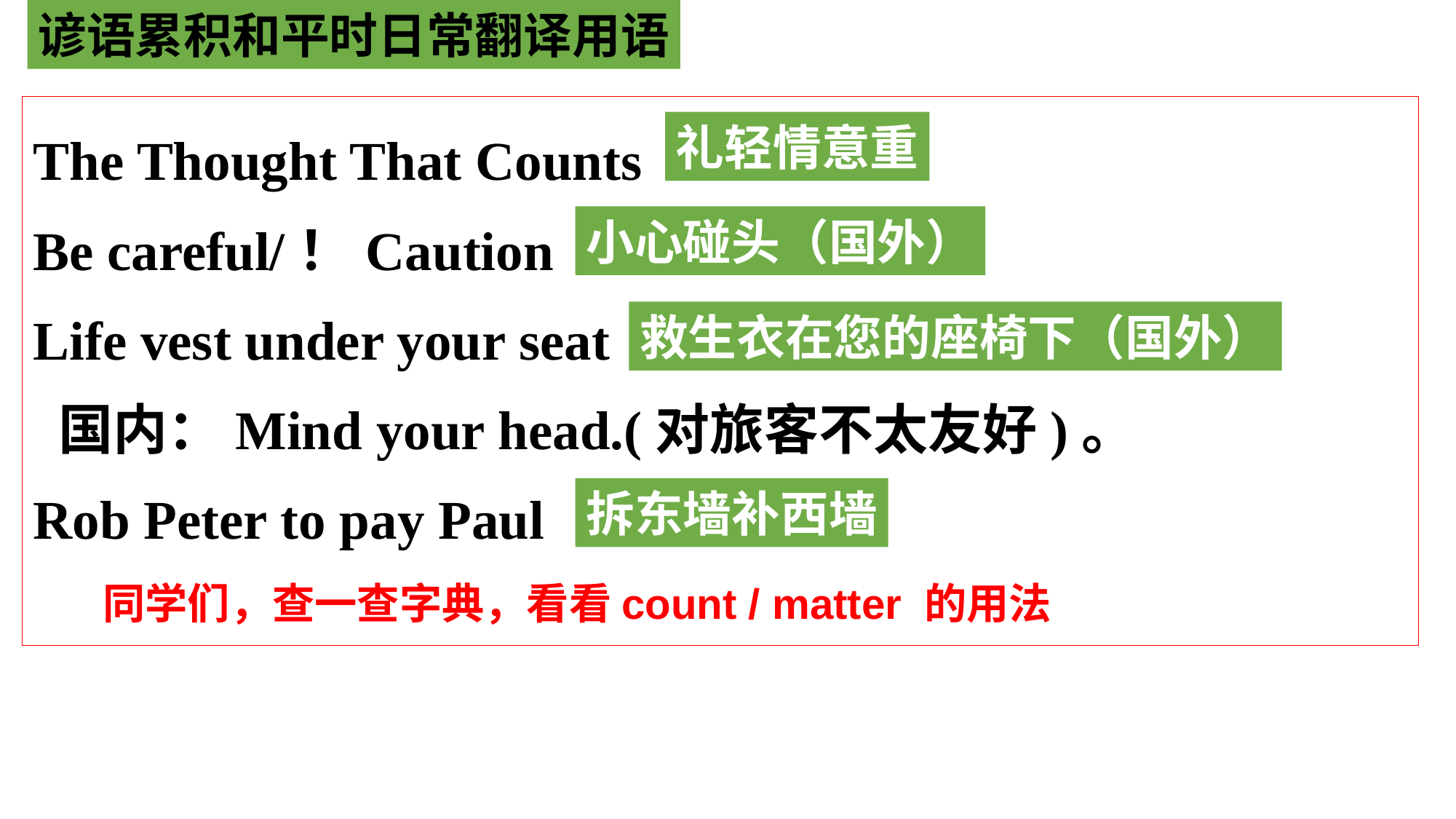

谚语累积和平时日常翻译用语
The Thought That Counts
Be careful/！Caution！
Life vest under your seat
 国内：Mind your head.(对旅客不太友好)。
Rob Peter to pay Paul

礼轻情意重
小心碰头（国外）
救生衣在您的座椅下（国外）
拆东墙补西墙
同学们，查一查字典，看看count / matter 的用法